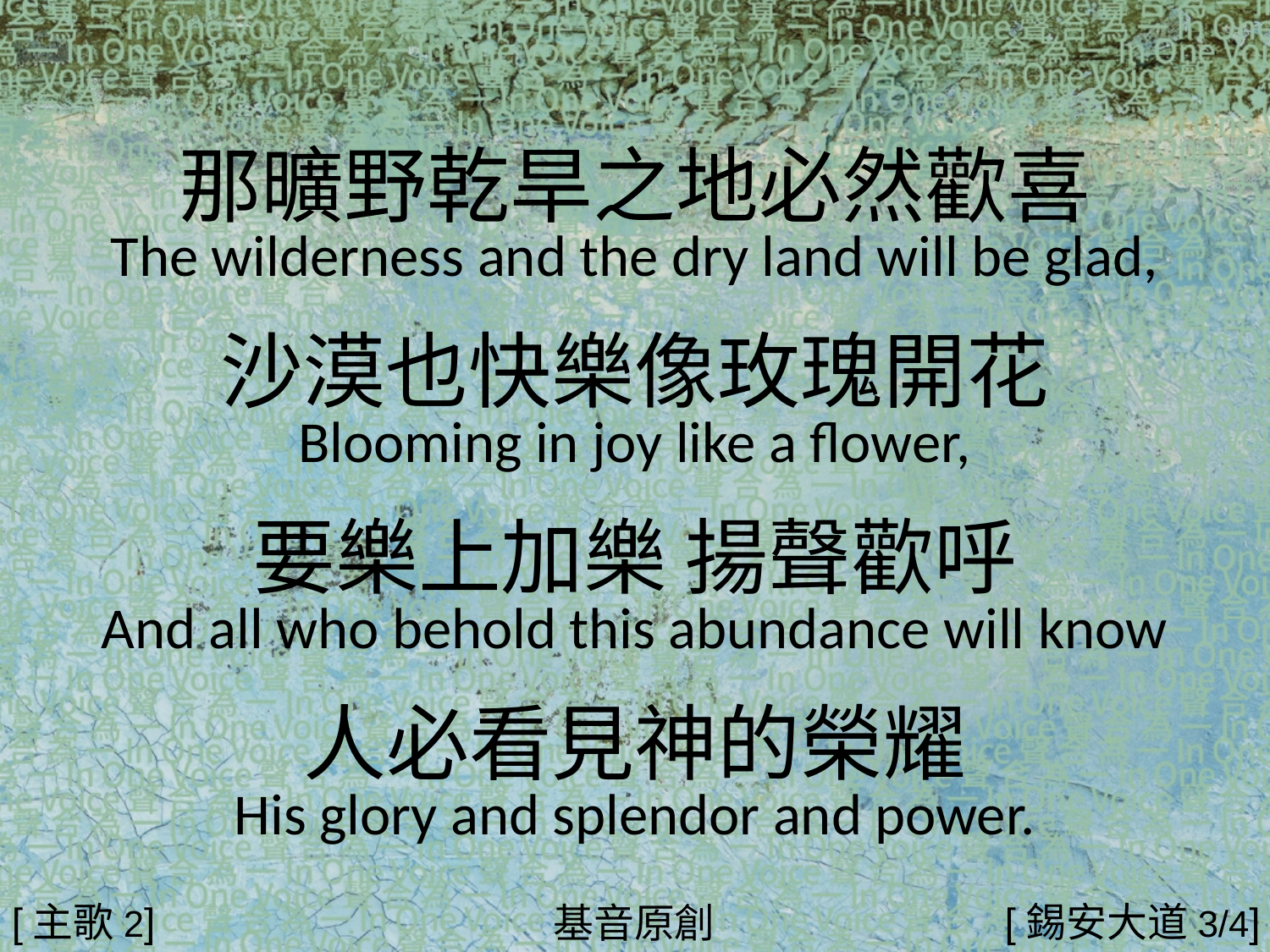

那曠野乾旱之地必然歡喜
The wilderness and the dry land will be glad,

沙漠也快樂像玫瑰開花
Blooming in joy like a flower,

要樂上加樂 揚聲歡呼
And all who behold this abundance will know

人必看見神的榮耀
His glory and splendor and power.

#

[主歌2]
[錫安大道3/4]
基音原創